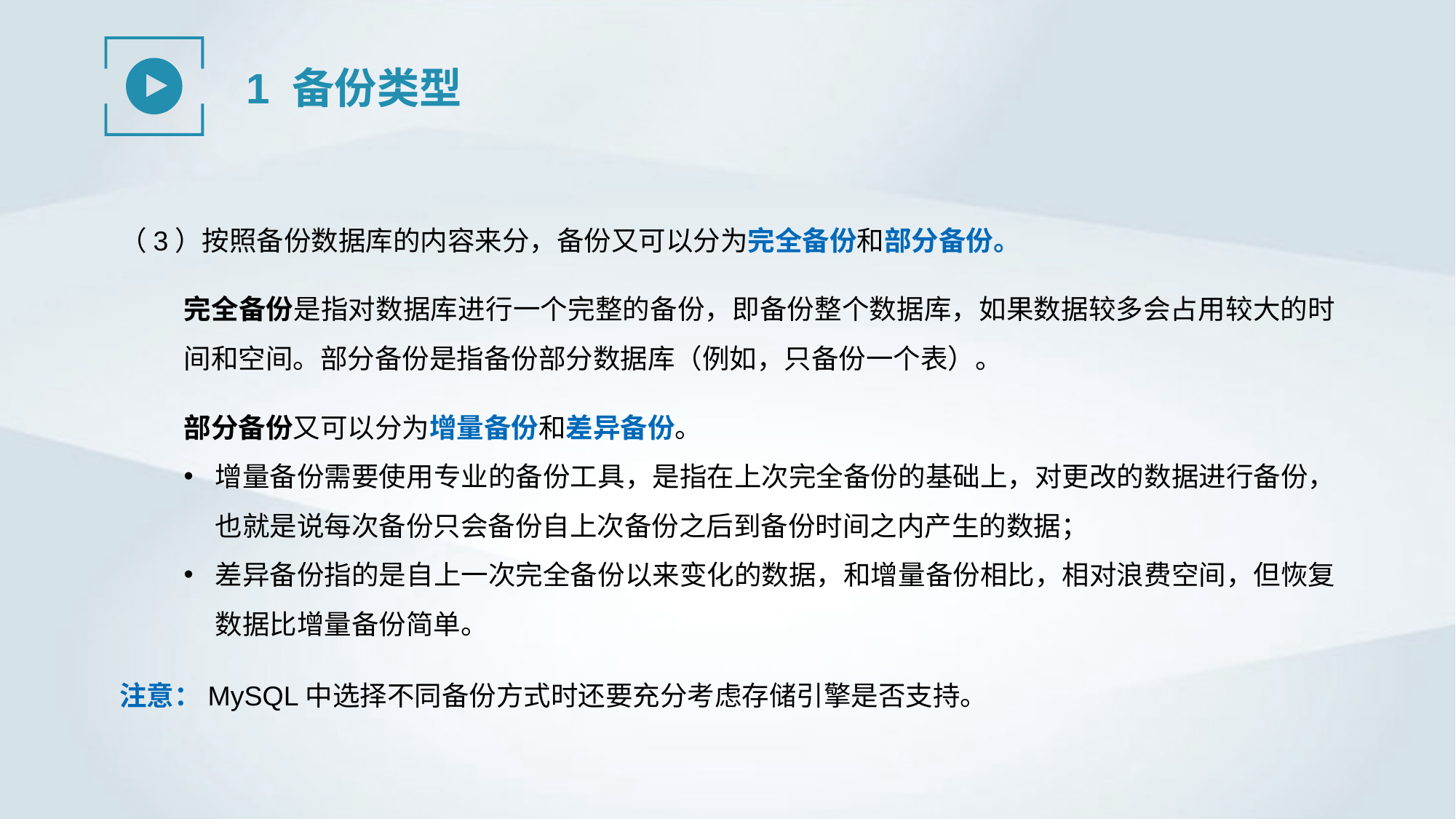

1 备份类型
（3）按照备份数据库的内容来分，备份又可以分为完全备份和部分备份。
完全备份是指对数据库进行一个完整的备份，即备份整个数据库，如果数据较多会占用较大的时间和空间。部分备份是指备份部分数据库（例如，只备份一个表）。
部分备份又可以分为增量备份和差异备份。
增量备份需要使用专业的备份工具，是指在上次完全备份的基础上，对更改的数据进行备份，也就是说每次备份只会备份自上次备份之后到备份时间之内产生的数据；
差异备份指的是自上一次完全备份以来变化的数据，和增量备份相比，相对浪费空间，但恢复数据比增量备份简单。
注意：MySQL中选择不同备份方式时还要充分考虑存储引擎是否支持。